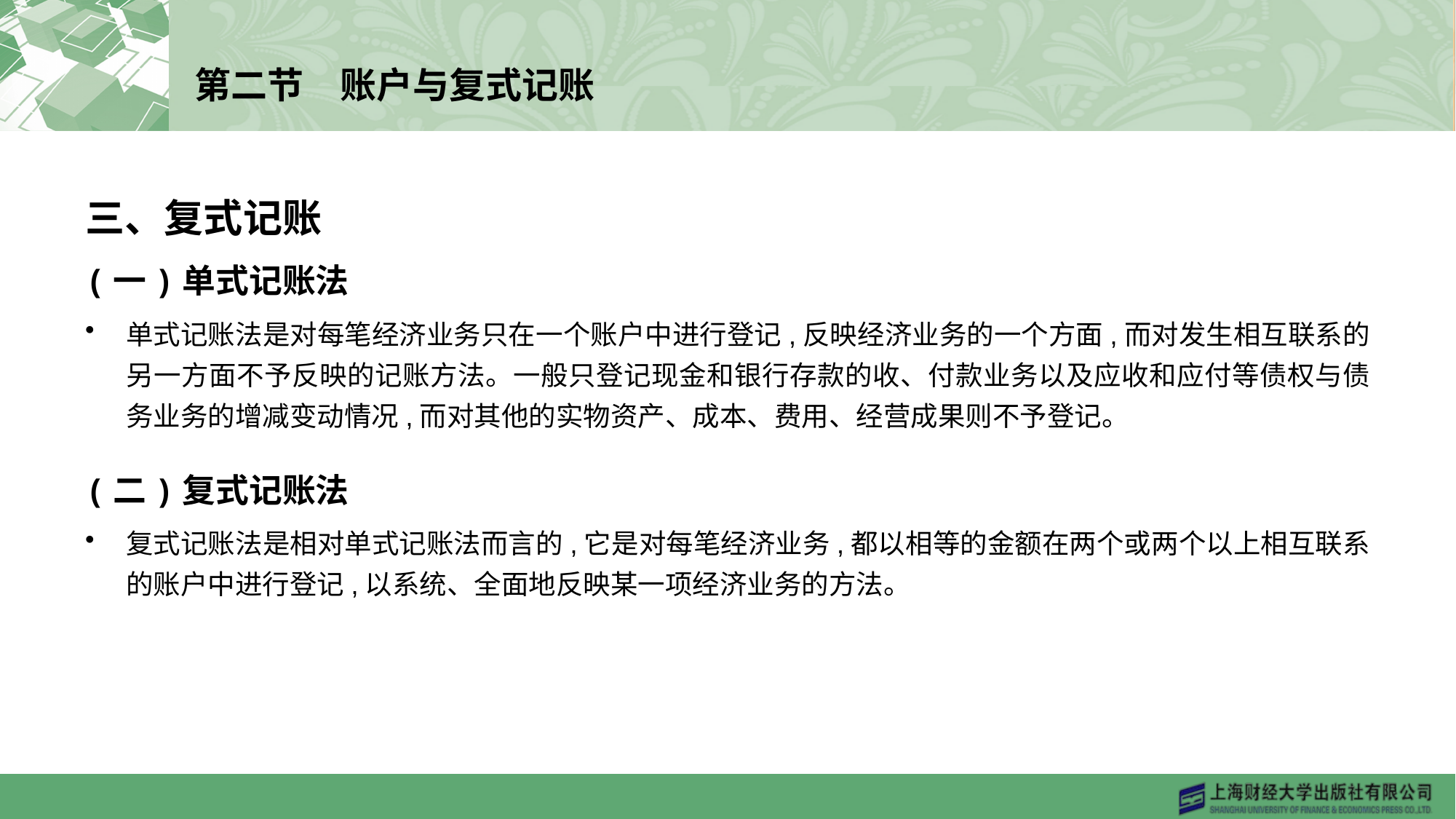

# 第二节　账户与复式记账
三、复式记账
(一)单式记账法
单式记账法是对每笔经济业务只在一个账户中进行登记,反映经济业务的一个方面,而对发生相互联系的另一方面不予反映的记账方法。一般只登记现金和银行存款的收、付款业务以及应收和应付等债权与债务业务的增减变动情况,而对其他的实物资产、成本、费用、经营成果则不予登记。
(二)复式记账法
复式记账法是相对单式记账法而言的,它是对每笔经济业务,都以相等的金额在两个或两个以上相互联系的账户中进行登记,以系统、全面地反映某一项经济业务的方法。